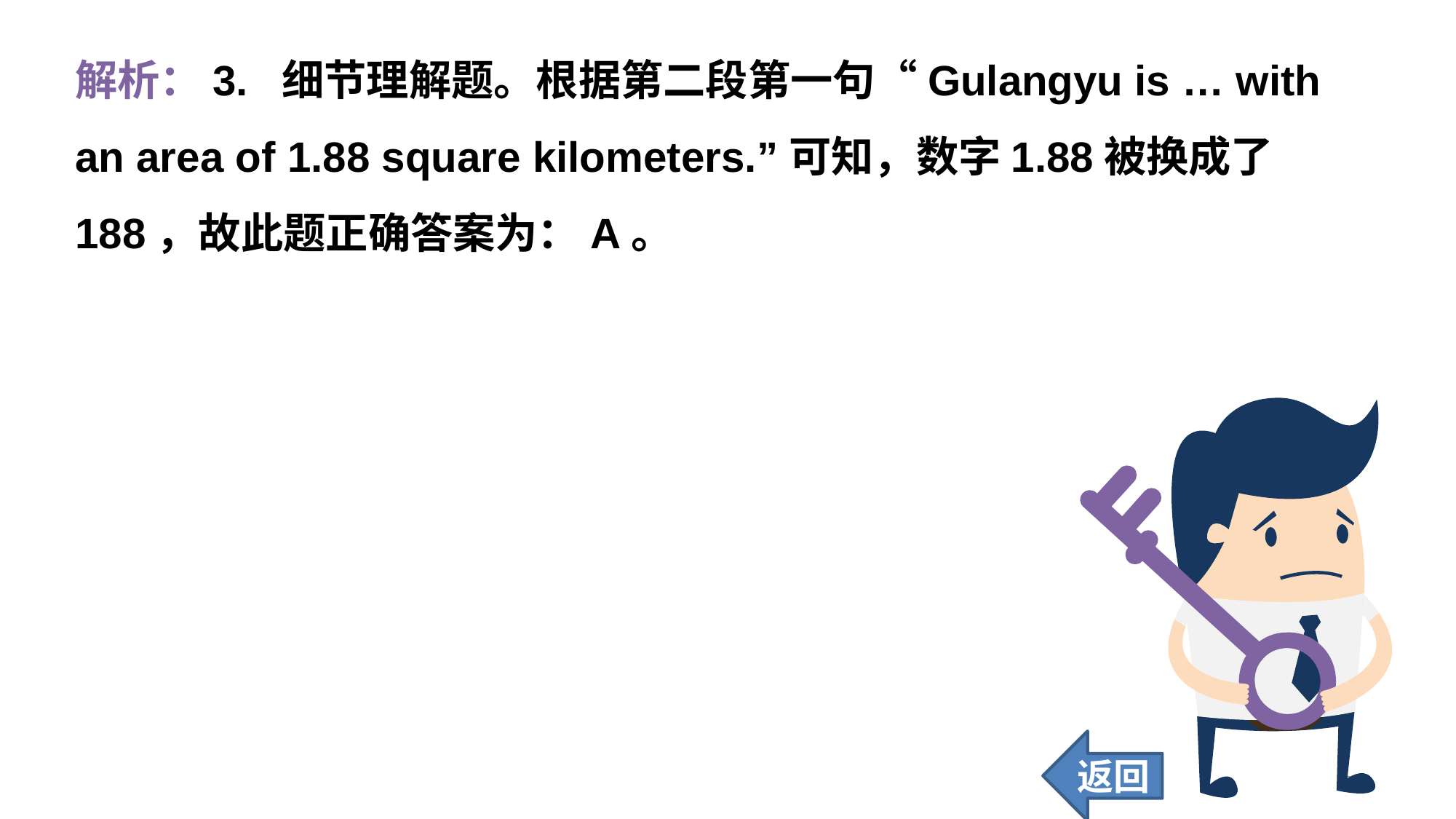

解析：3.  细节理解题。根据第二段第一句“Gulangyu is … with an area of 1.88 square kilometers.”可知，数字1.88被换成了188，故此题正确答案为：A。

返回
295